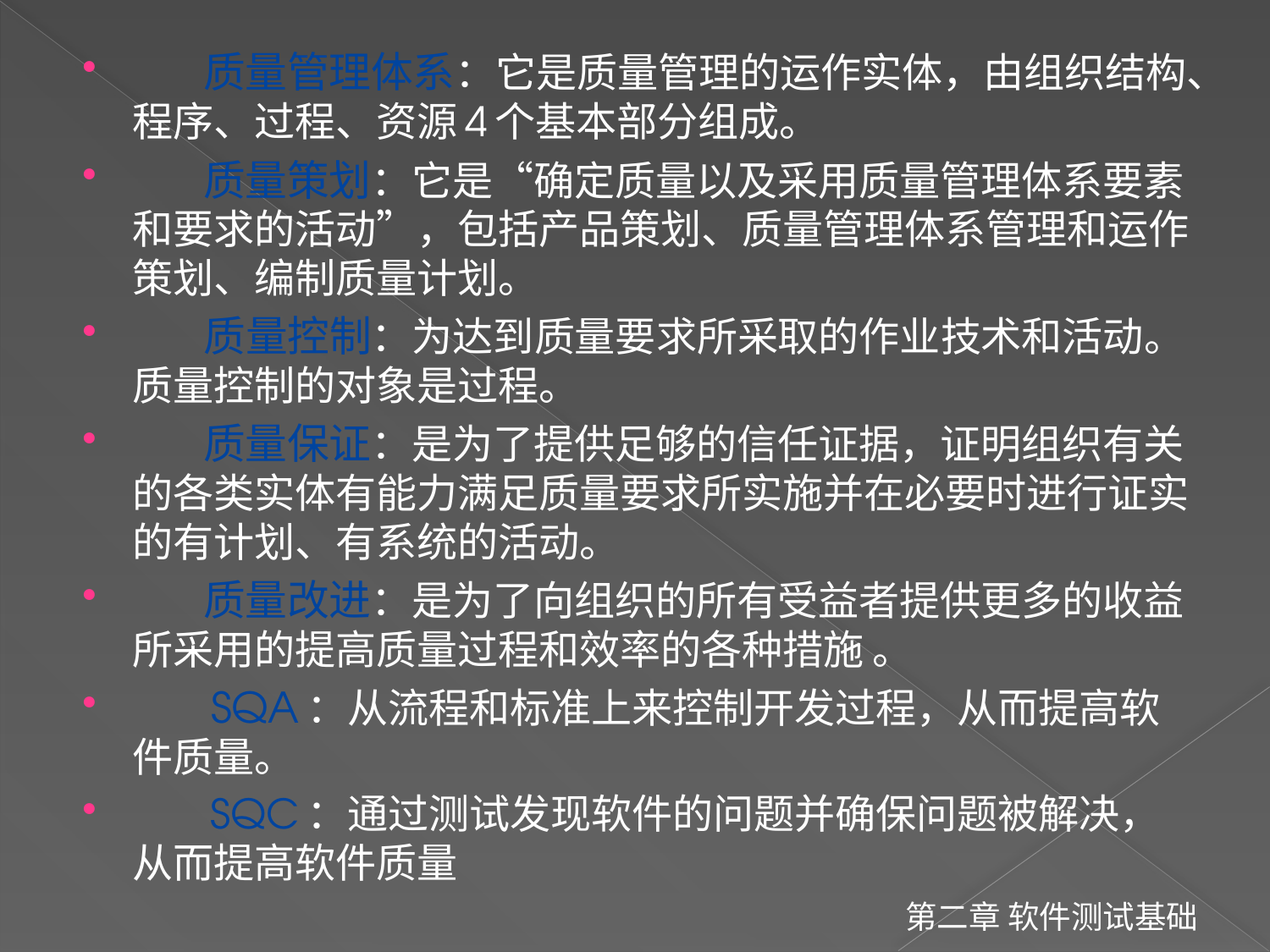

质量管理体系：它是质量管理的运作实体，由组织结构、程序、过程、资源4个基本部分组成。
       质量策划：它是“确定质量以及采用质量管理体系要素和要求的活动”，包括产品策划、质量管理体系管理和运作策划、编制质量计划。
       质量控制：为达到质量要求所采取的作业技术和活动。质量控制的对象是过程。
       质量保证：是为了提供足够的信任证据，证明组织有关的各类实体有能力满足质量要求所实施并在必要时进行证实的有计划、有系统的活动。
       质量改进：是为了向组织的所有受益者提供更多的收益所采用的提高质量过程和效率的各种措施 。
       SQA：从流程和标准上来控制开发过程，从而提高软件质量。
       SQC：通过测试发现软件的问题并确保问题被解决，从而提高软件质量